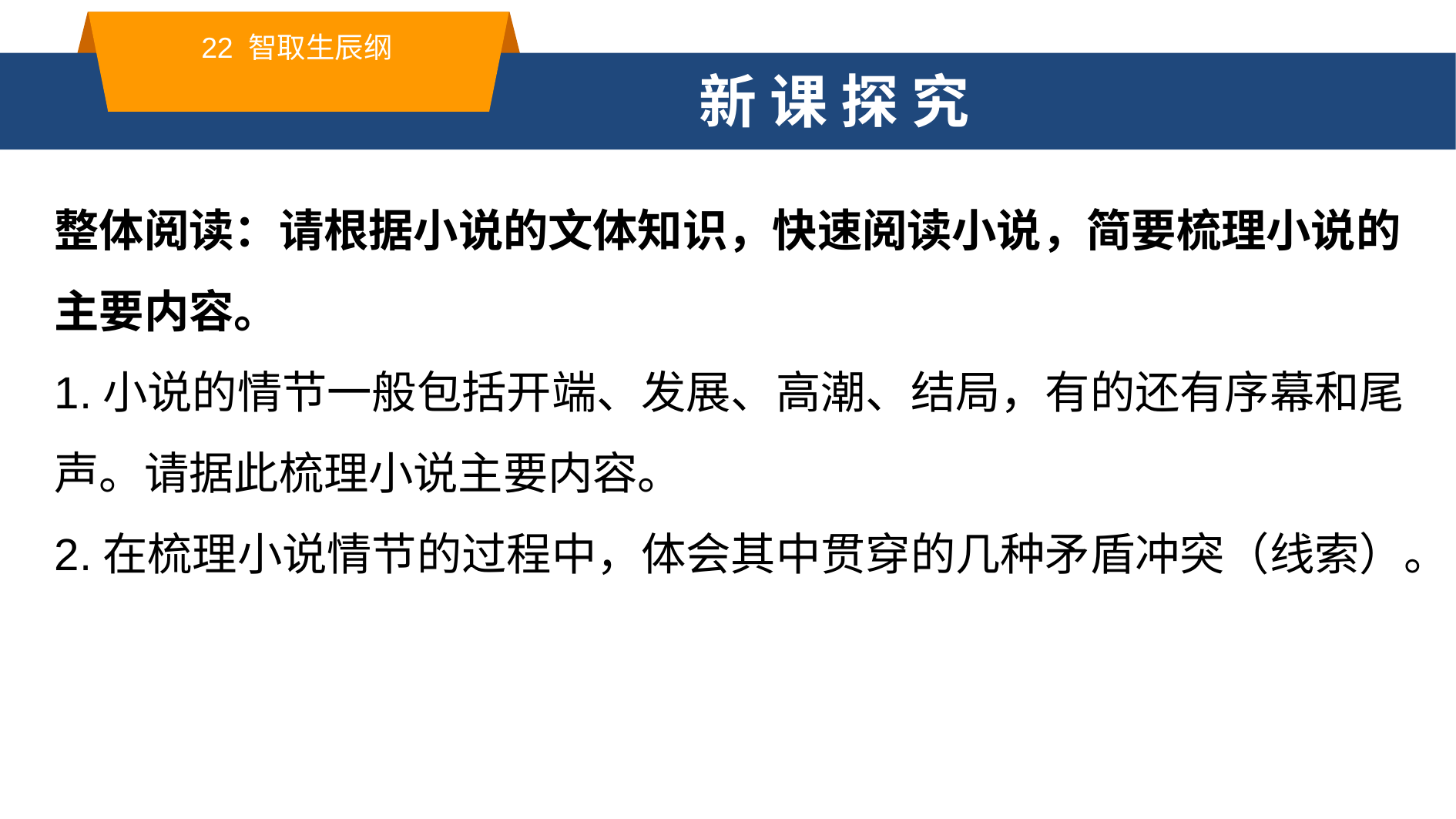

22 智取生辰纲

新 课 探 究
整体阅读：请根据小说的文体知识，快速阅读小说，简要梳理小说的主要内容。
1.小说的情节一般包括开端、发展、高潮、结局，有的还有序幕和尾声。请据此梳理小说主要内容。
2.在梳理小说情节的过程中，体会其中贯穿的几种矛盾冲突（线索）。